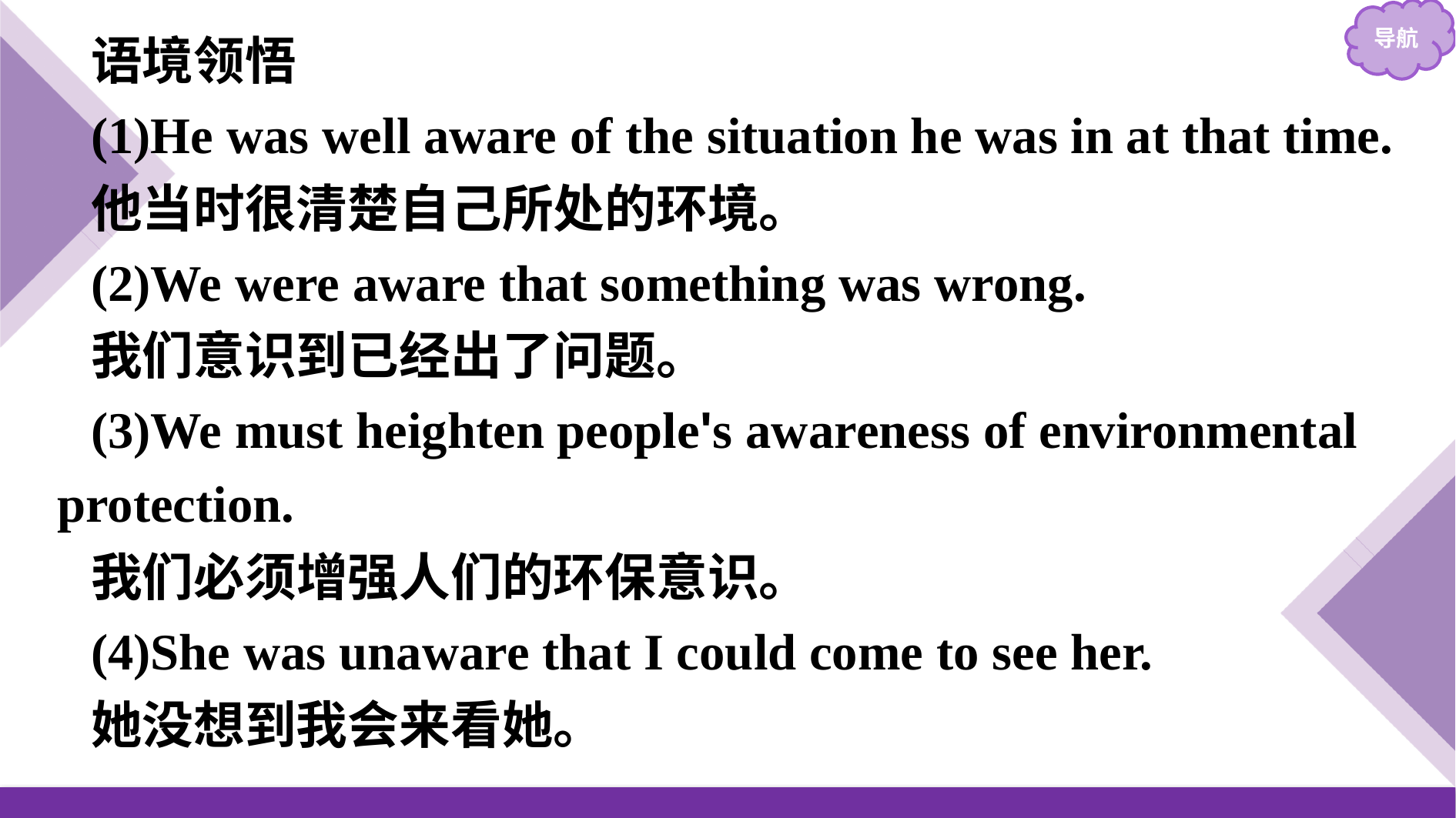

语境领悟
(1)He was well aware of the situation he was in at that time.
他当时很清楚自己所处的环境。
(2)We were aware that something was wrong.
我们意识到已经出了问题。
(3)We must heighten people's awareness of environmental protection.
我们必须增强人们的环保意识。
(4)She was unaware that I could come to see her.
她没想到我会来看她。